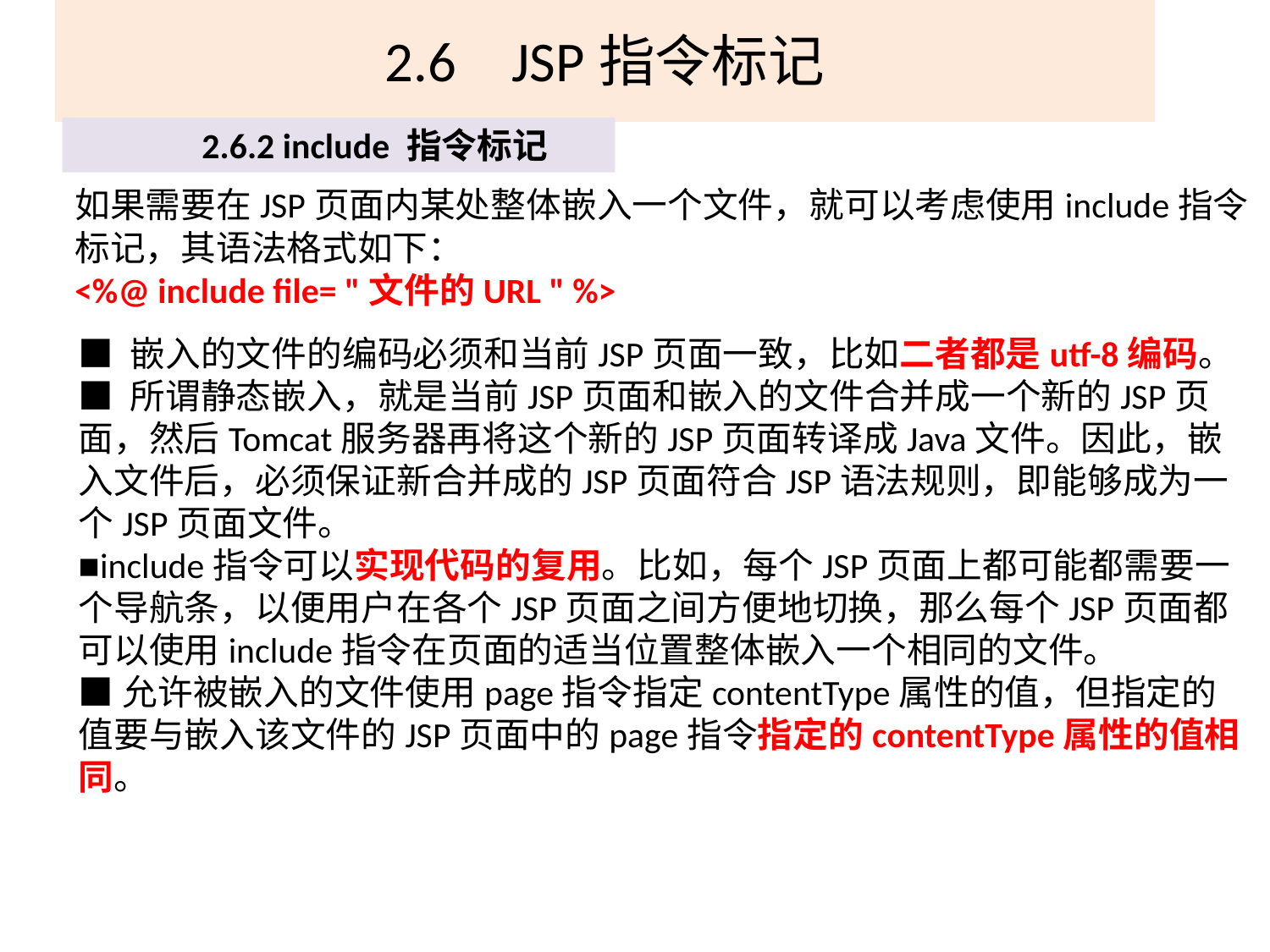

# 2.6	JSP指令标记
2.6.2 include 指令标记
如果需要在JSP页面内某处整体嵌入一个文件，就可以考虑使用include指令标记，其语法格式如下：
<%@ include file= "文件的URL " %>
■ 嵌入的文件的编码必须和当前JSP页面一致，比如二者都是utf-8编码。
■ 所谓静态嵌入，就是当前JSP页面和嵌入的文件合并成一个新的JSP页面，然后Tomcat服务器再将这个新的JSP页面转译成Java文件。因此，嵌入文件后，必须保证新合并成的JSP页面符合JSP语法规则，即能够成为一个JSP页面文件。
■include指令可以实现代码的复用。比如，每个JSP页面上都可能都需要一个导航条，以便用户在各个JSP页面之间方便地切换，那么每个JSP页面都可以使用include指令在页面的适当位置整体嵌入一个相同的文件。
■允许被嵌入的文件使用page指令指定contentType属性的值，但指定的值要与嵌入该文件的JSP页面中的page指令指定的contentType属性的值相同。